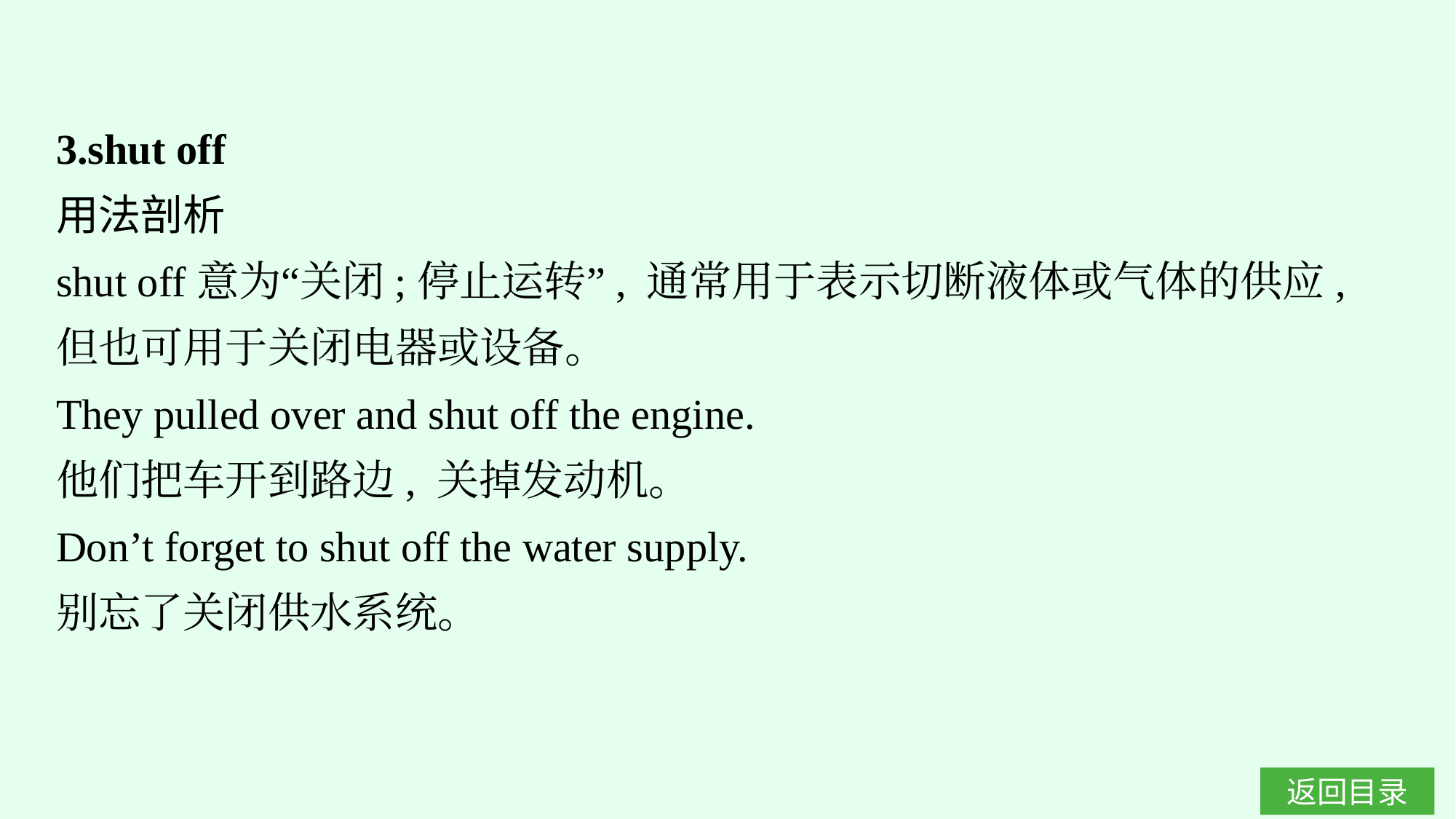

3.shut off
用法剖析
shut off意为“关闭;停止运转”, 通常用于表示切断液体或气体的供应, 但也可用于关闭电器或设备。
They pulled over and shut off the engine.
他们把车开到路边, 关掉发动机。
Don’t forget to shut off the water supply.
别忘了关闭供水系统。